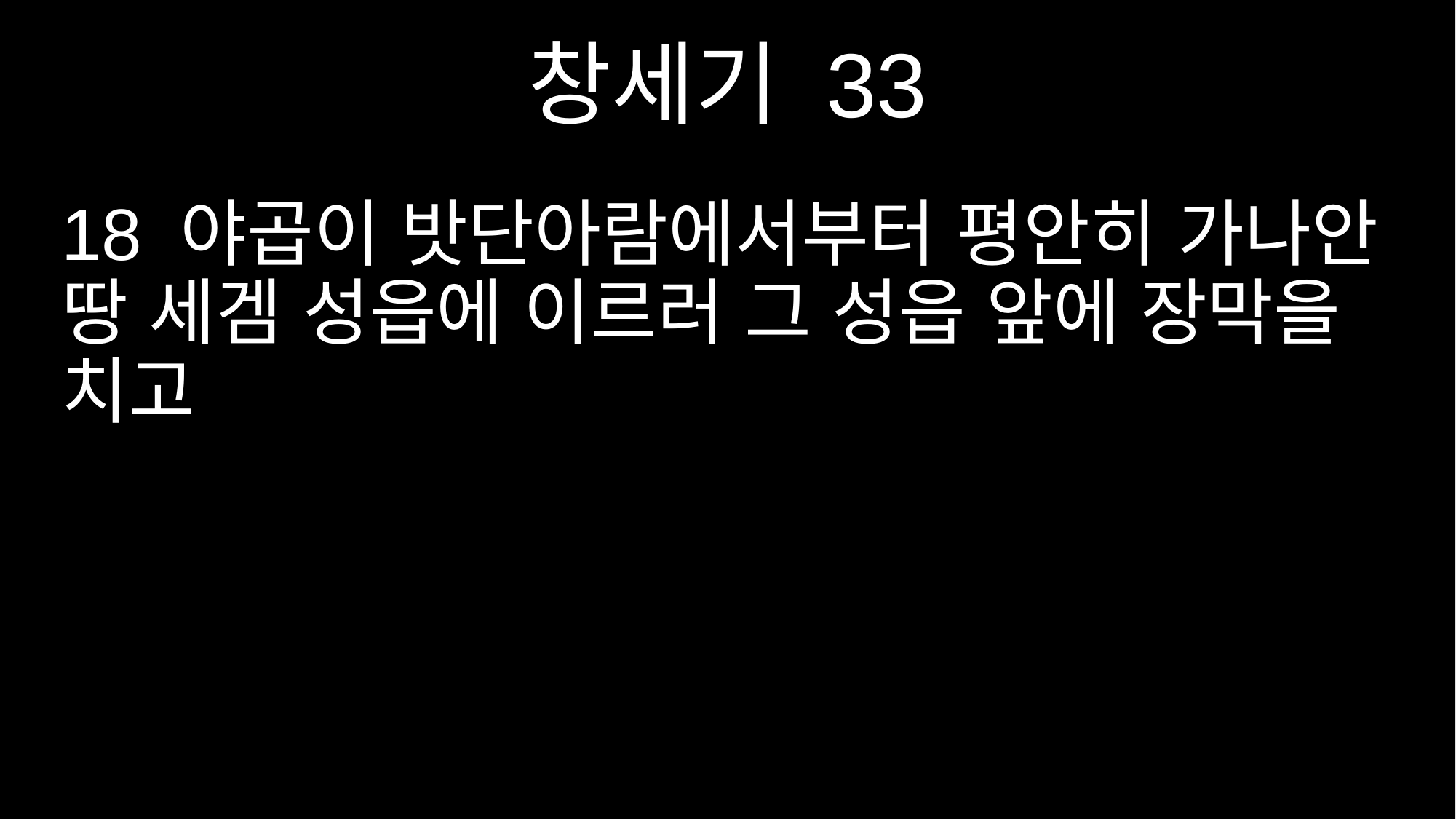

창세기 33
18 야곱이 밧단아람에서부터 평안히 가나안 땅 세겜 성읍에 이르러 그 성읍 앞에 장막을 치고